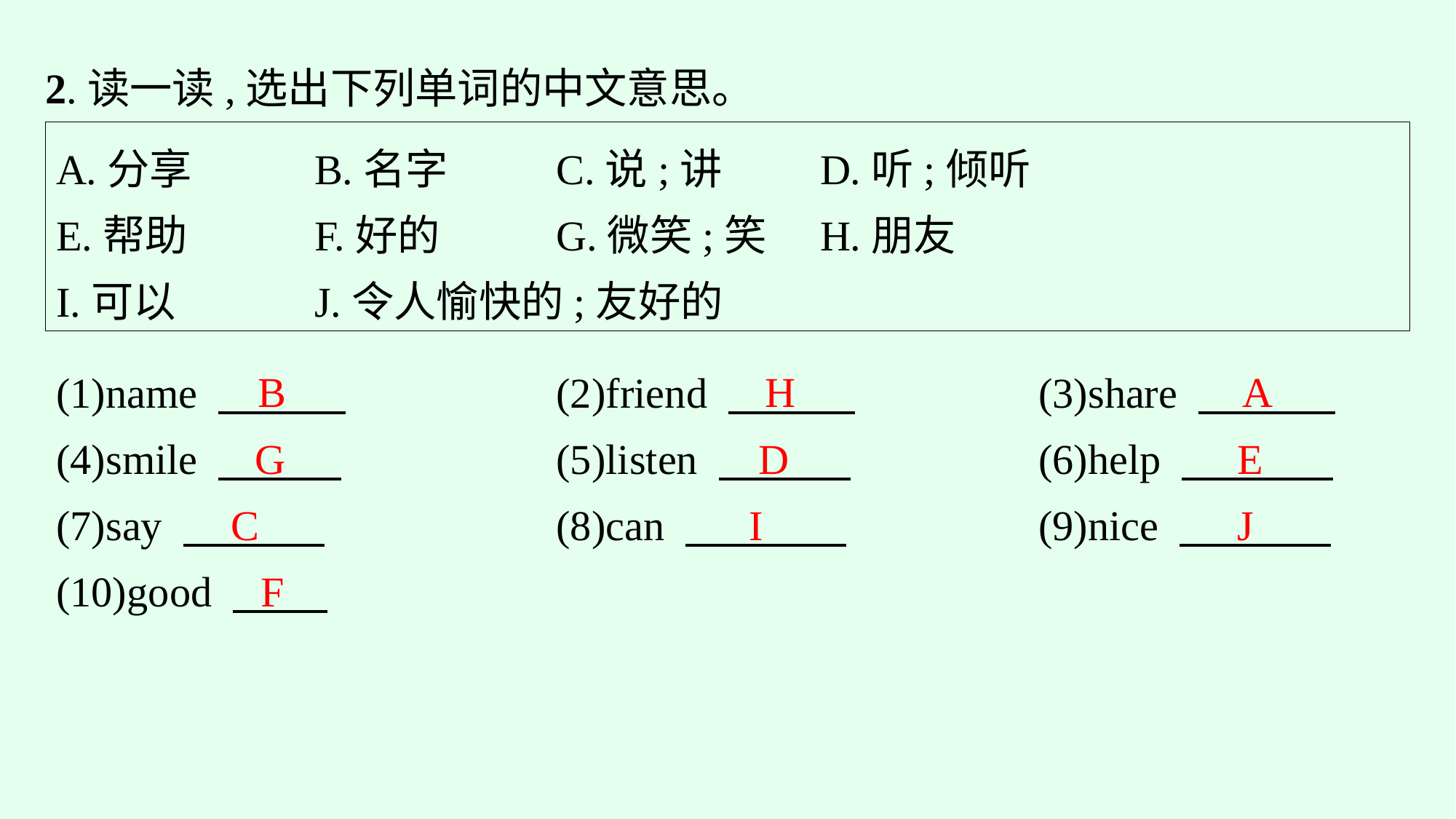

2.读一读,选出下列单词的中文意思。
A.分享　	B.名字　	C.说;讲　	D.听;倾听
E.帮助　	F.好的　	G.微笑;笑　	H.朋友
I.可以　	J.令人愉快的;友好的
B
H
A
(1)name 　　　　　		(2)friend 　　　　　　　	(3)share
(4)smile 　   　 		(5)listen 　　     		(6)help
(7)say 　     　 		(8)can 　       　 		(9)nice
(10)good
G
D
E
C
I
J
F